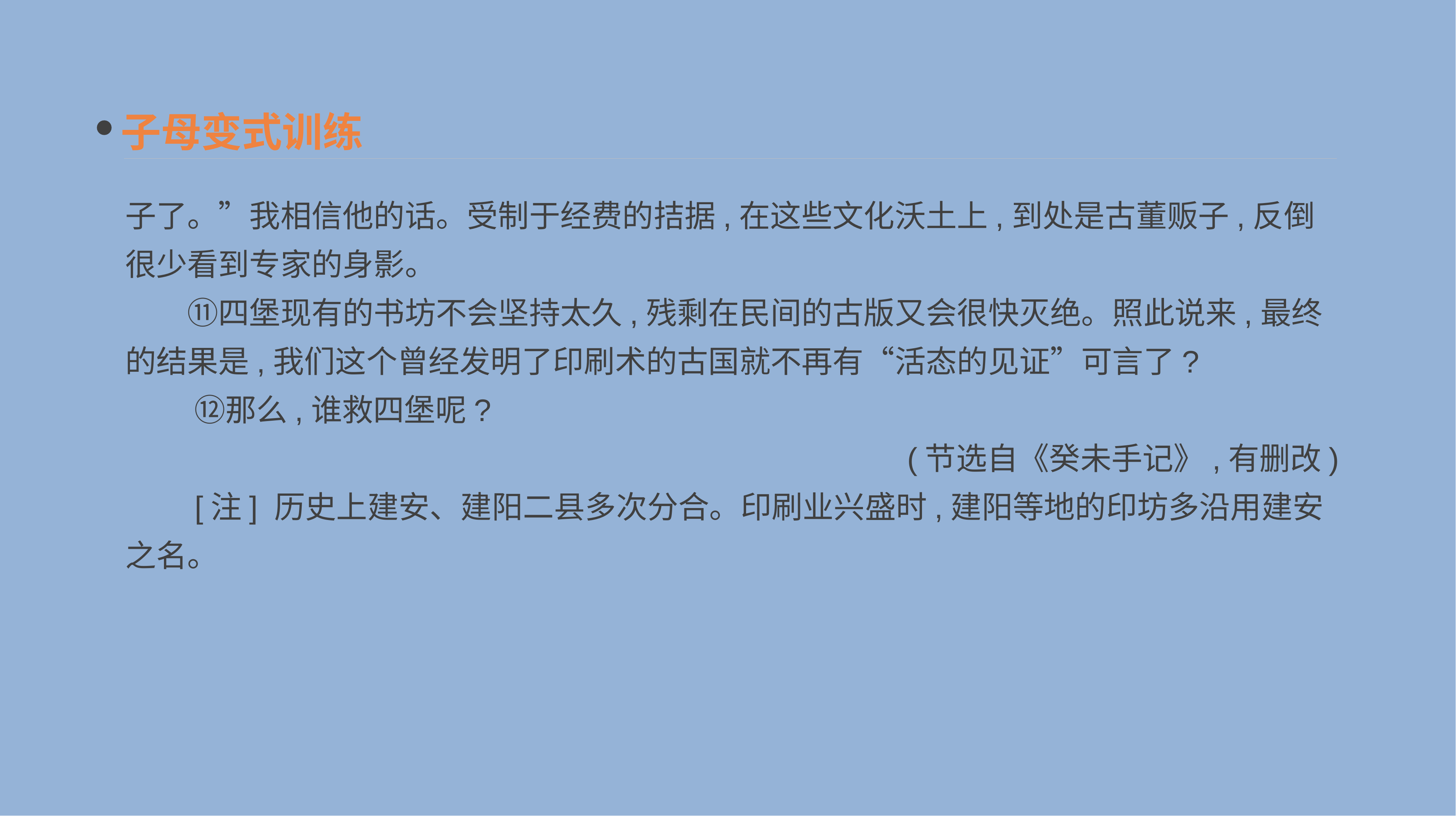

子母变式训练

子了。”我相信他的话。受制于经费的拮据,在这些文化沃土上,到处是古董贩子,反倒很少看到专家的身影。
　　⑪四堡现有的书坊不会坚持太久,残剩在民间的古版又会很快灭绝。照此说来,最终的结果是,我们这个曾经发明了印刷术的古国就不再有“活态的见证”可言了?
　　 ⑫那么,谁救四堡呢?
(节选自《癸未手记》,有删改)
　　[注] 历史上建安、建阳二县多次分合。印刷业兴盛时,建阳等地的印坊多沿用建安之名。